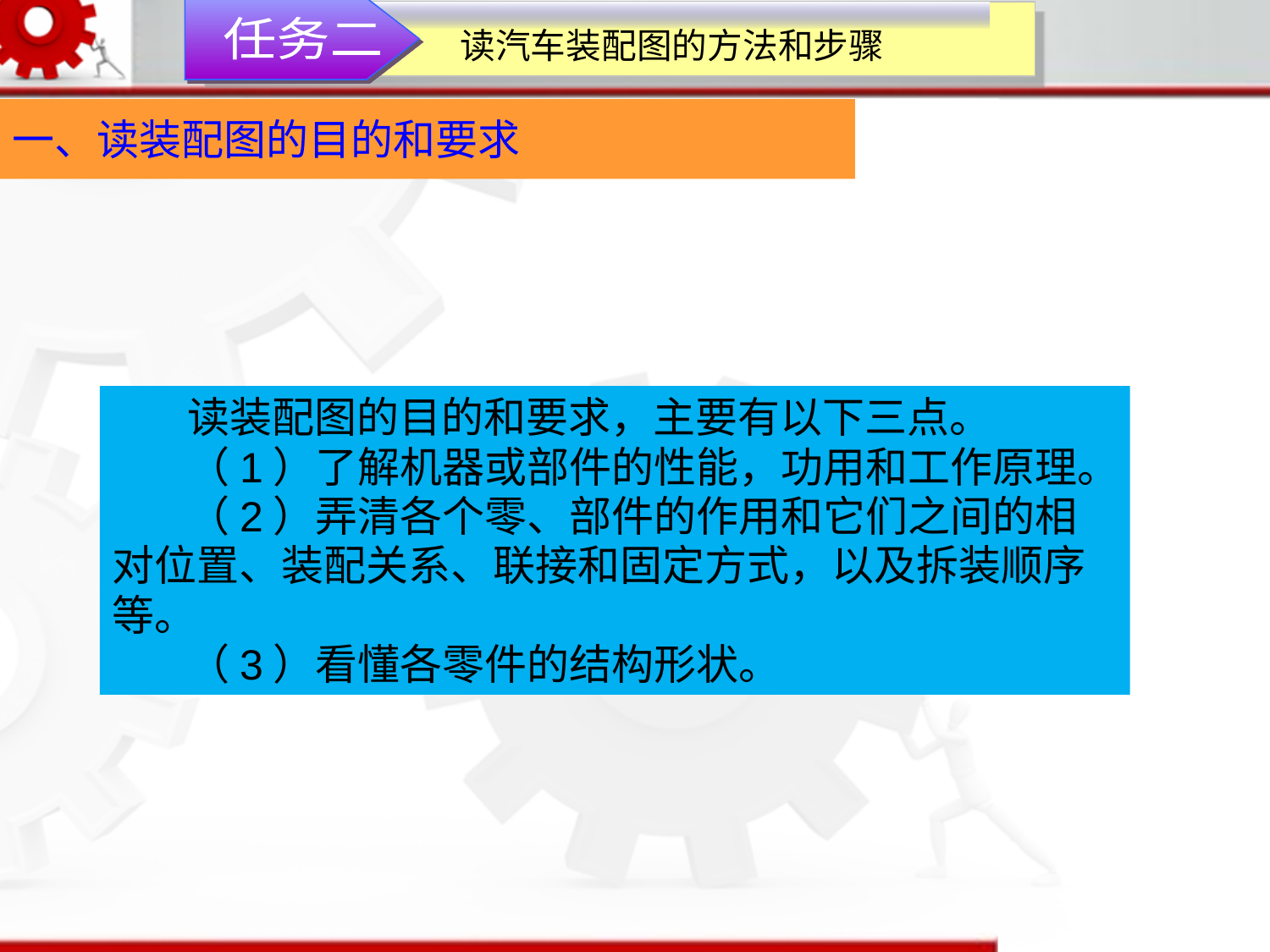

任务二
读汽车装配图的方法和步骤
一、读装配图的目的和要求
读装配图的目的和要求，主要有以下三点。
（1）了解机器或部件的性能，功用和工作原理。
（2）弄清各个零、部件的作用和它们之间的相对位置、装配关系、联接和固定方式，以及拆装顺序等。
（3）看懂各零件的结构形状。